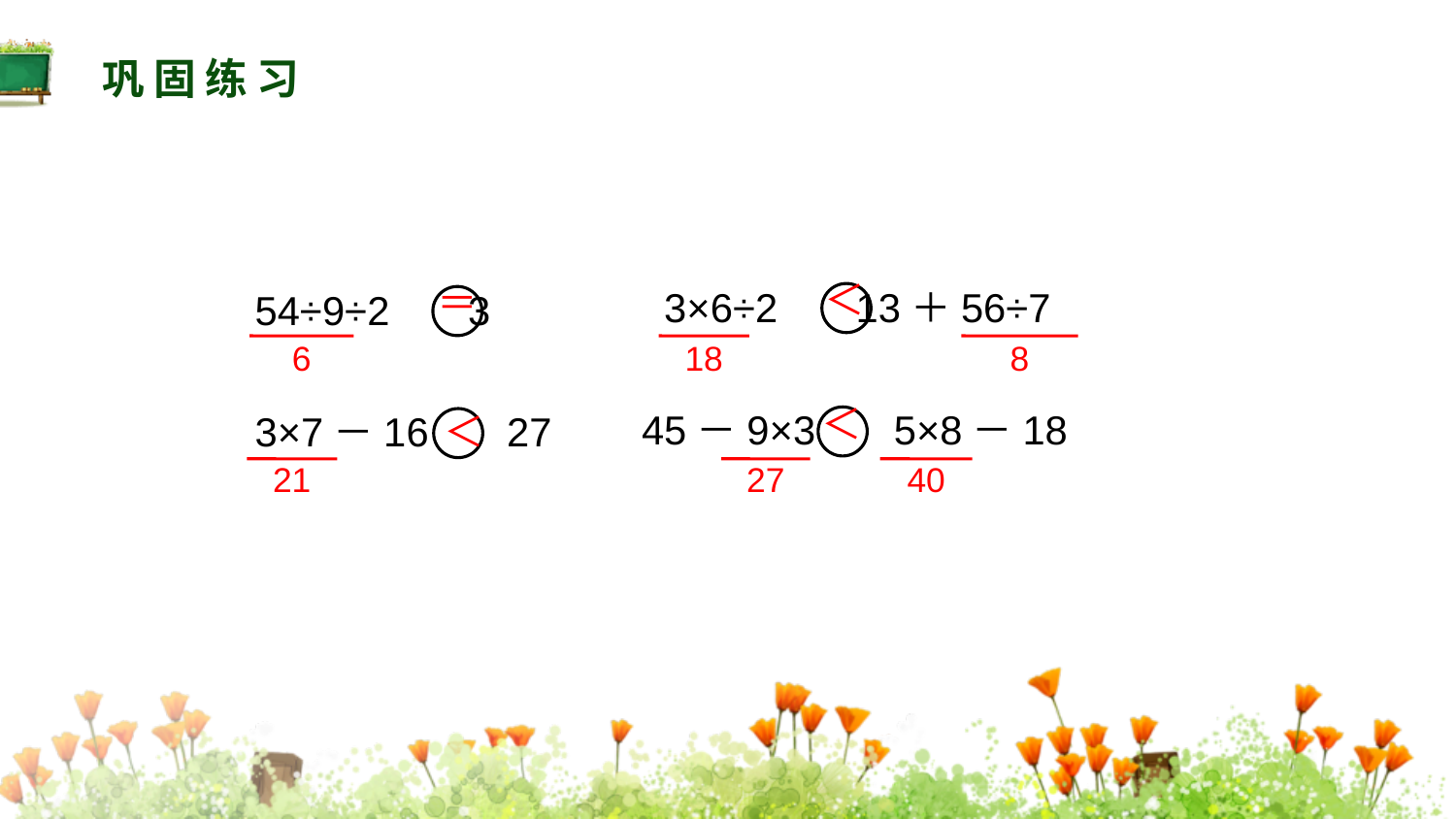

巩固练习
＜
＝
  3×6÷2       13＋56÷7

54÷9÷2       3

6
18
8

＜
45－9×3       5×8－18

3×7－16       27

＜
21
27
40